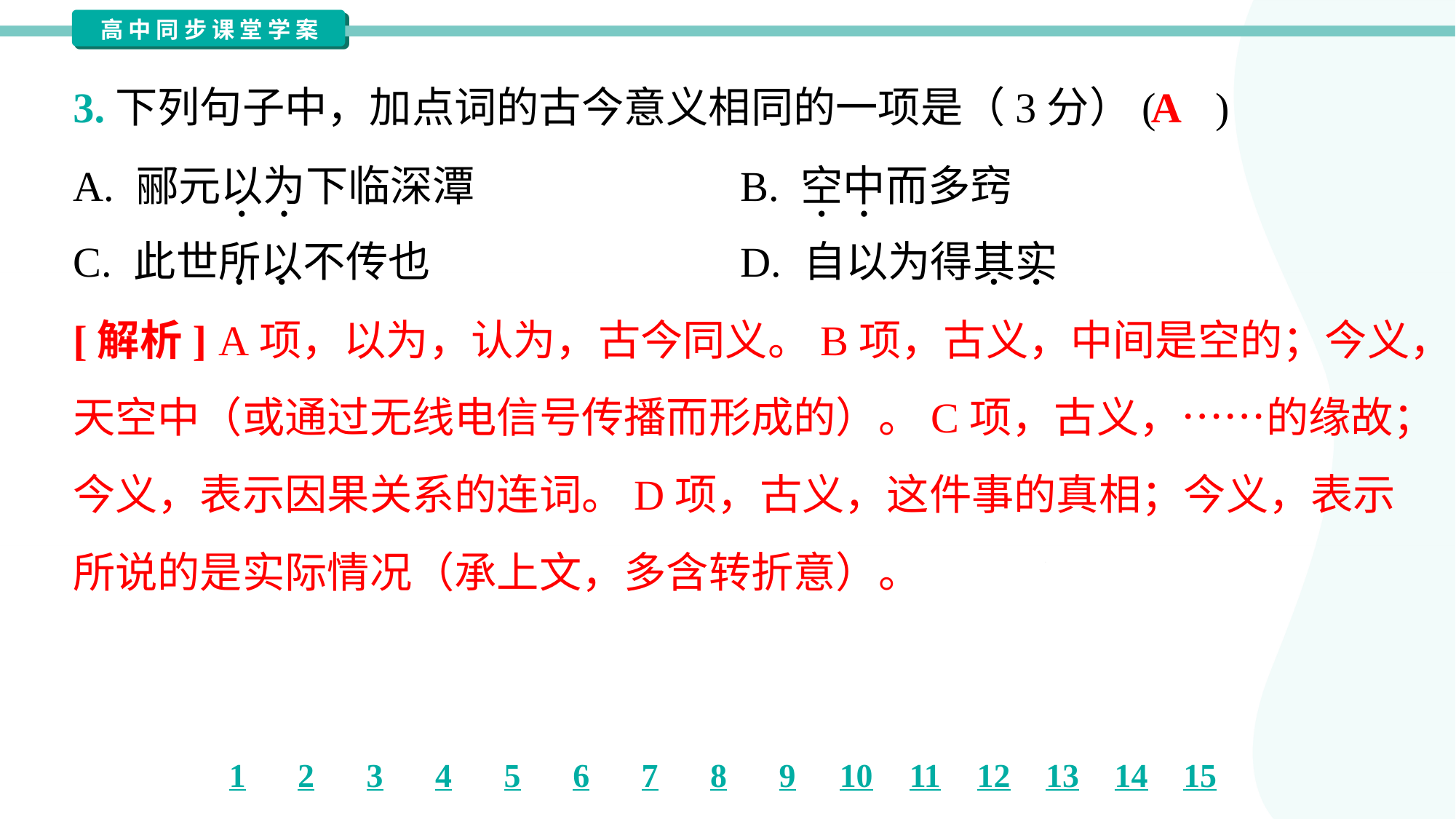

A
3.下列句子中，加点词的古今意义相同的一项是（3分）(     )
A. 郦元以为下临深潭	B. 空中而多窍
C. 此世所以不传也	D. 自以为得其实

[解析] A项，以为，认为，古今同义。B项，古义，中间是空的；今义，
天空中（或通过无线电信号传播而形成的）。C项，古义，……的缘故；
今义，表示因果关系的连词。D项，古义，这件事的真相；今义，表示
所说的是实际情况（承上文，多含转折意）。